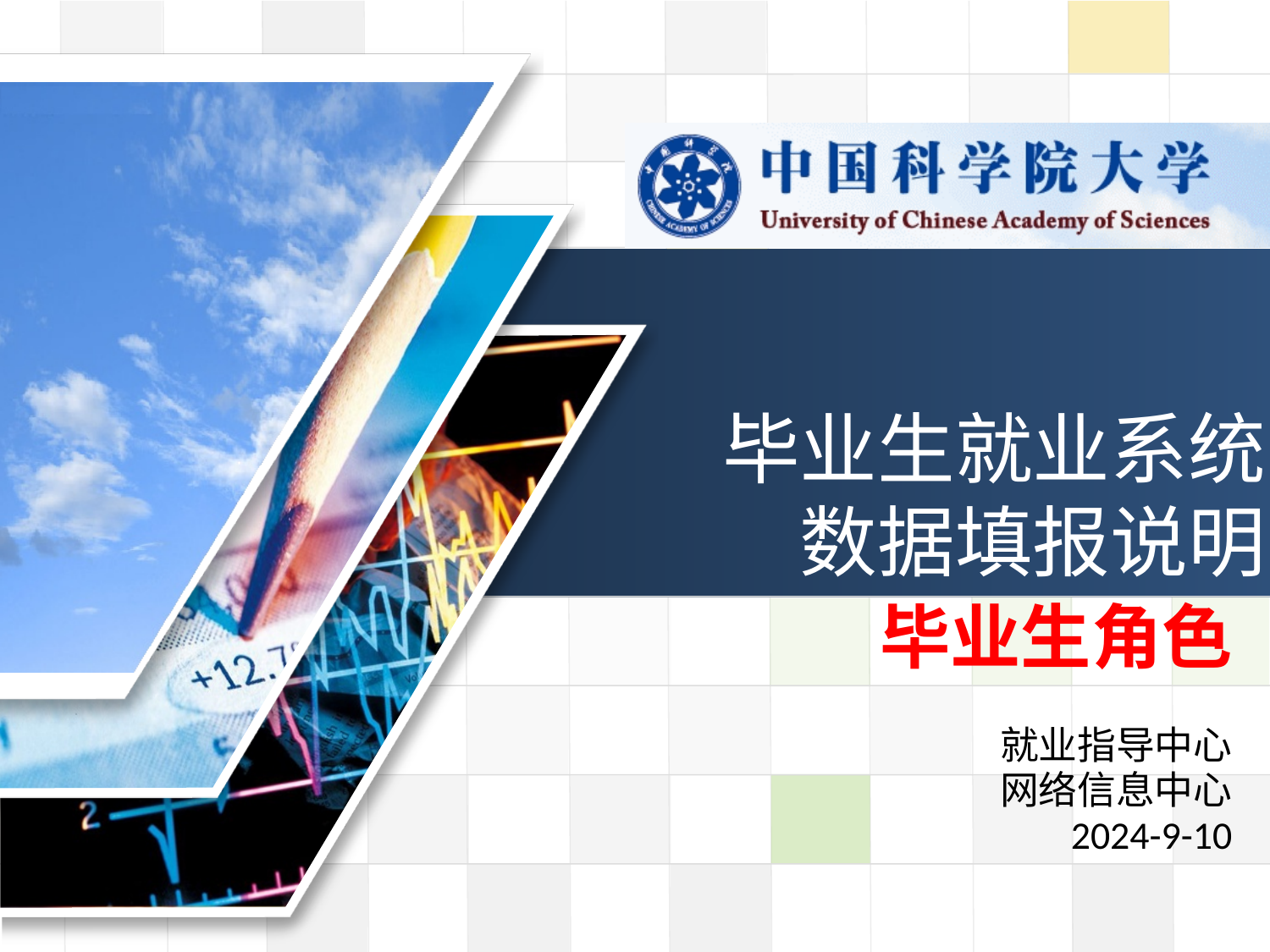

# 毕业生就业系统 数据填报说明
毕业生角色

就业指导中心
网络信息中心
2024-9-10